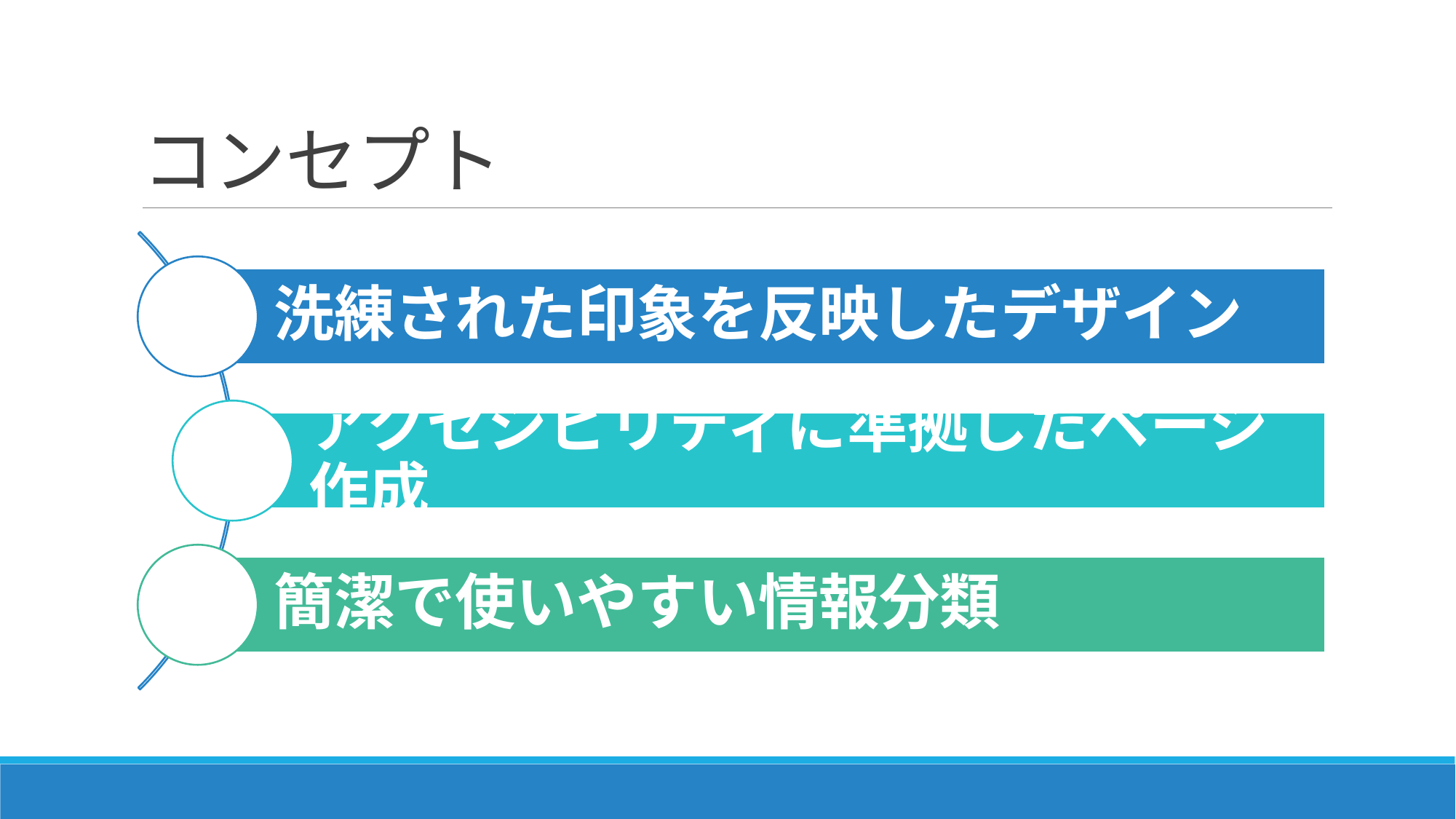

# コンセプト
洗練された印象を反映したデザイン
アクセシビリティに準拠したページ作成
簡潔で使いやすい情報分類